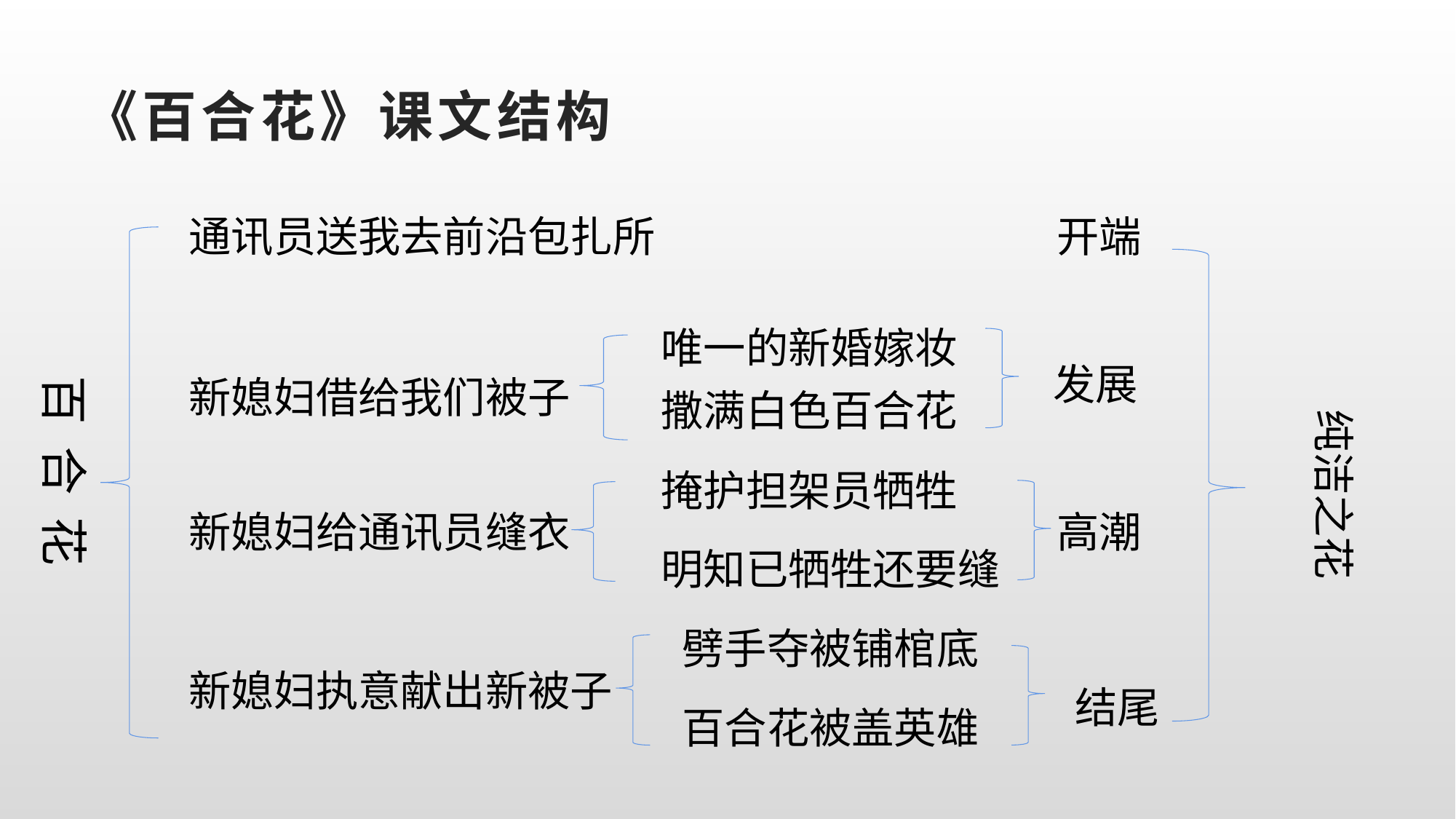

# 《百合花》课文结构
通讯员送我去前沿包扎所
开端

唯一的新婚嫁妆

发展
百  合  花
新媳妇借给我们被子
撒满白色百合花
纯洁之花
掩护担架员牺牲

新媳妇给通讯员缝衣
高潮
明知已牺牲还要缝
劈手夺被铺棺底

新媳妇执意献出新被子
结尾
百合花被盖英雄